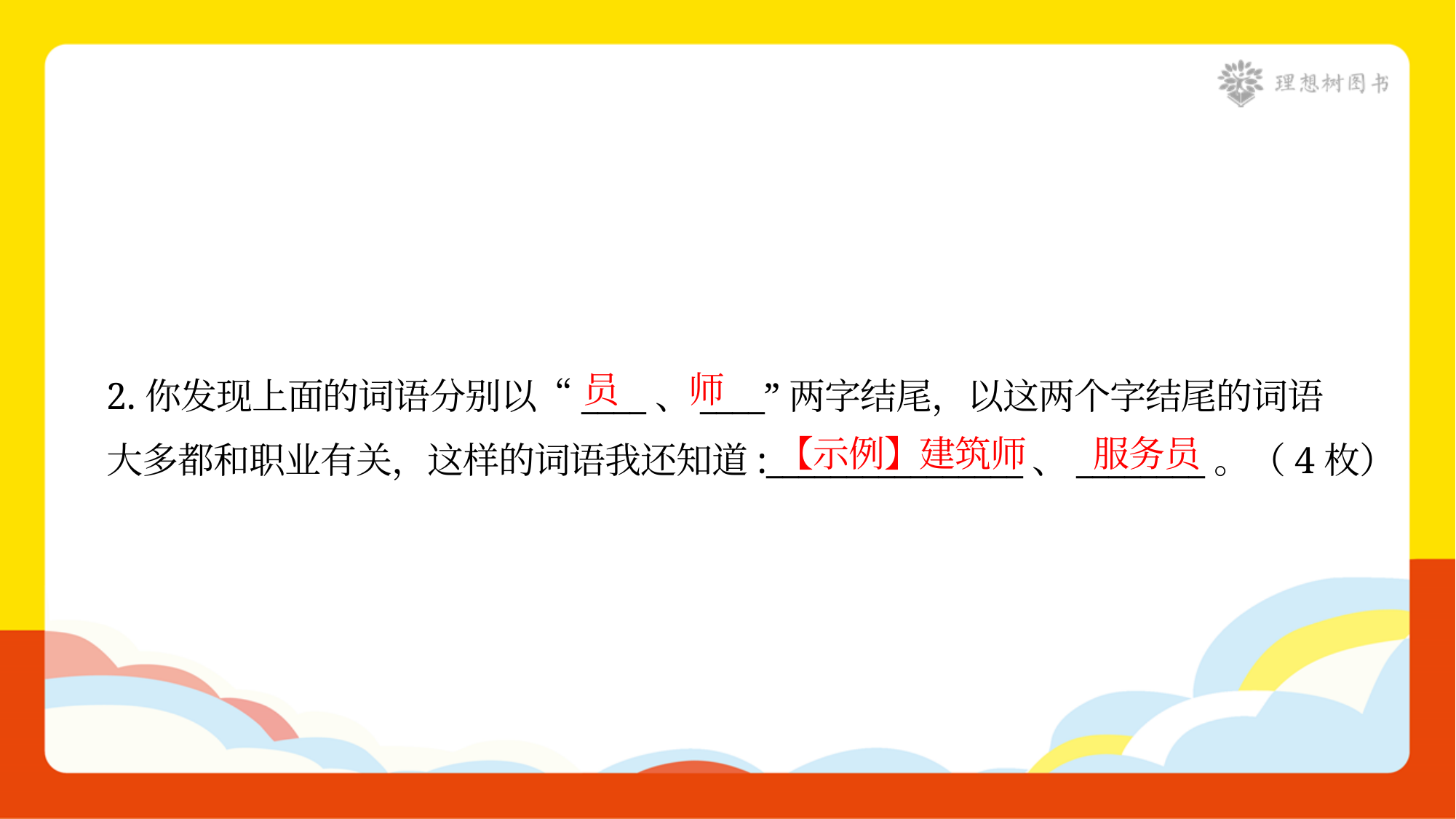

员
师
2.你发现上面的词语分别以“____、____”两字结尾，以这两个字结尾的词语
大多都和职业有关，这样的词语我还知道:________________、________。（4枚）
【示例】建筑师
服务员